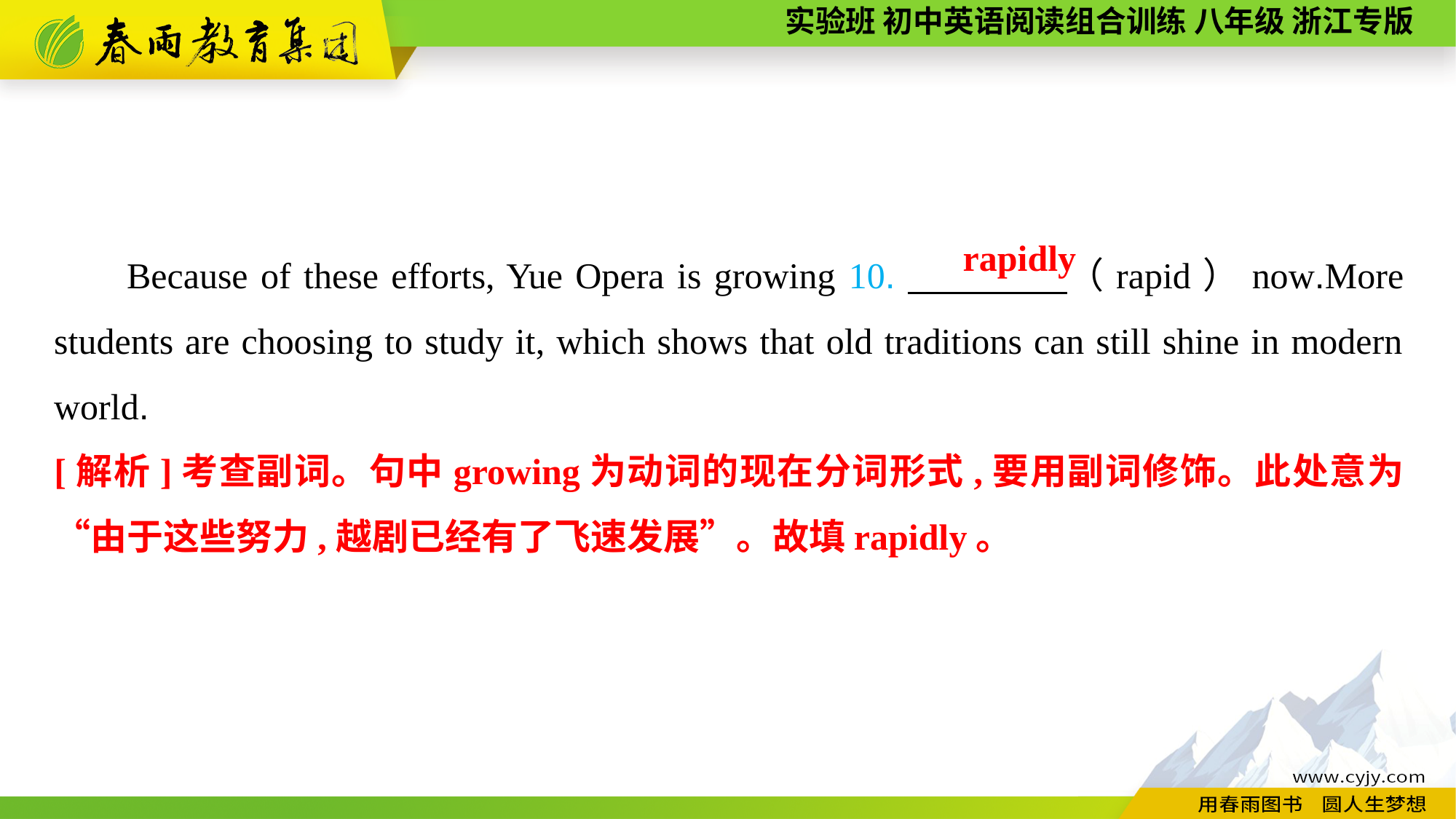

Because of these efforts, Yue Opera is growing 10.　　　　（rapid）now.More students are choosing to study it, which shows that old traditions can still shine in modern world.
rapidly
[解析]考查副词。句中growing为动词的现在分词形式,要用副词修饰。此处意为“由于这些努力,越剧已经有了飞速发展”。故填rapidly。